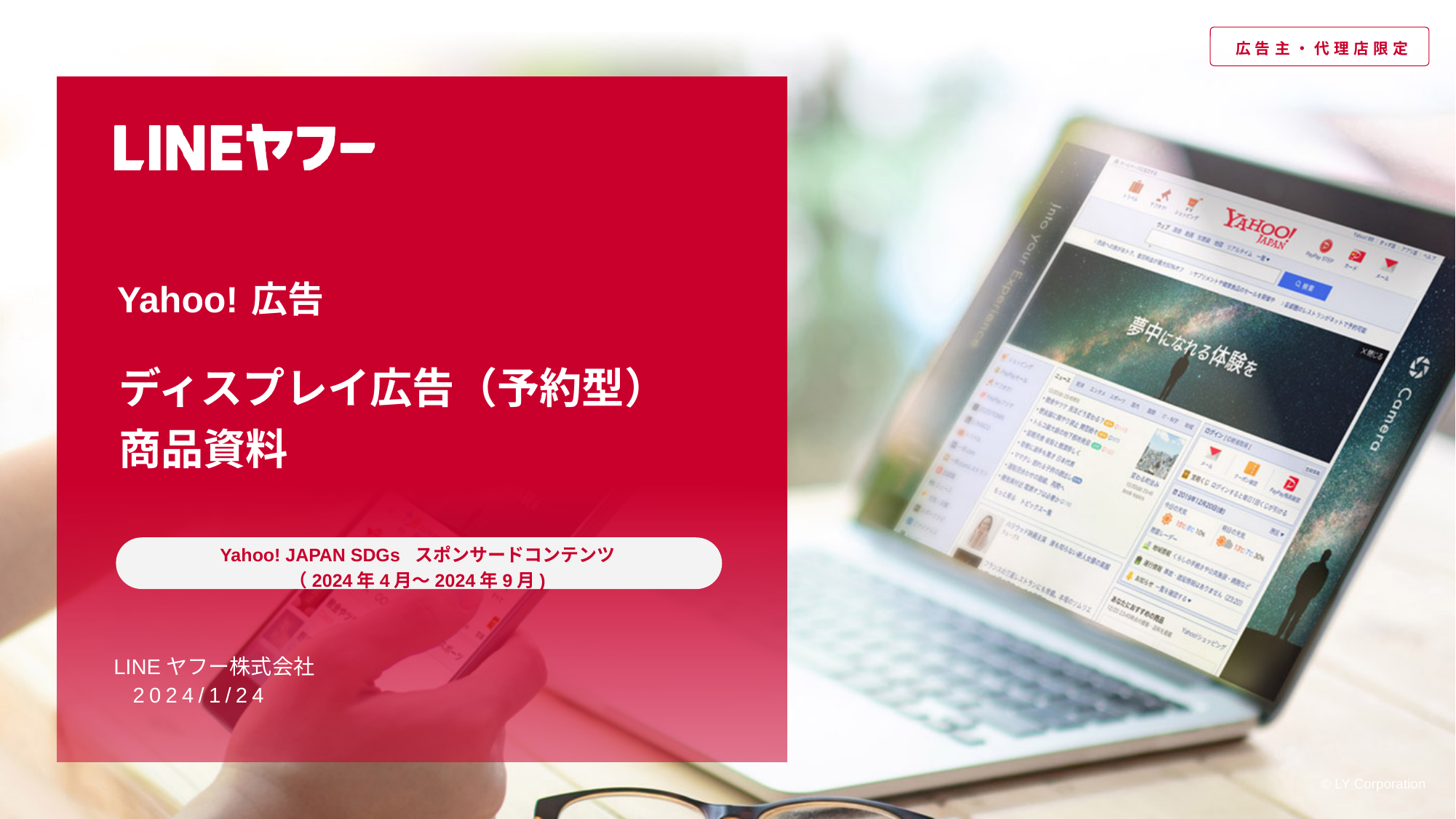

# ディスプレイ広告（予約型） 商品資料
Yahoo! JAPAN SDGs  スポンサードコンテンツ
（2024年4月～2024年9月)